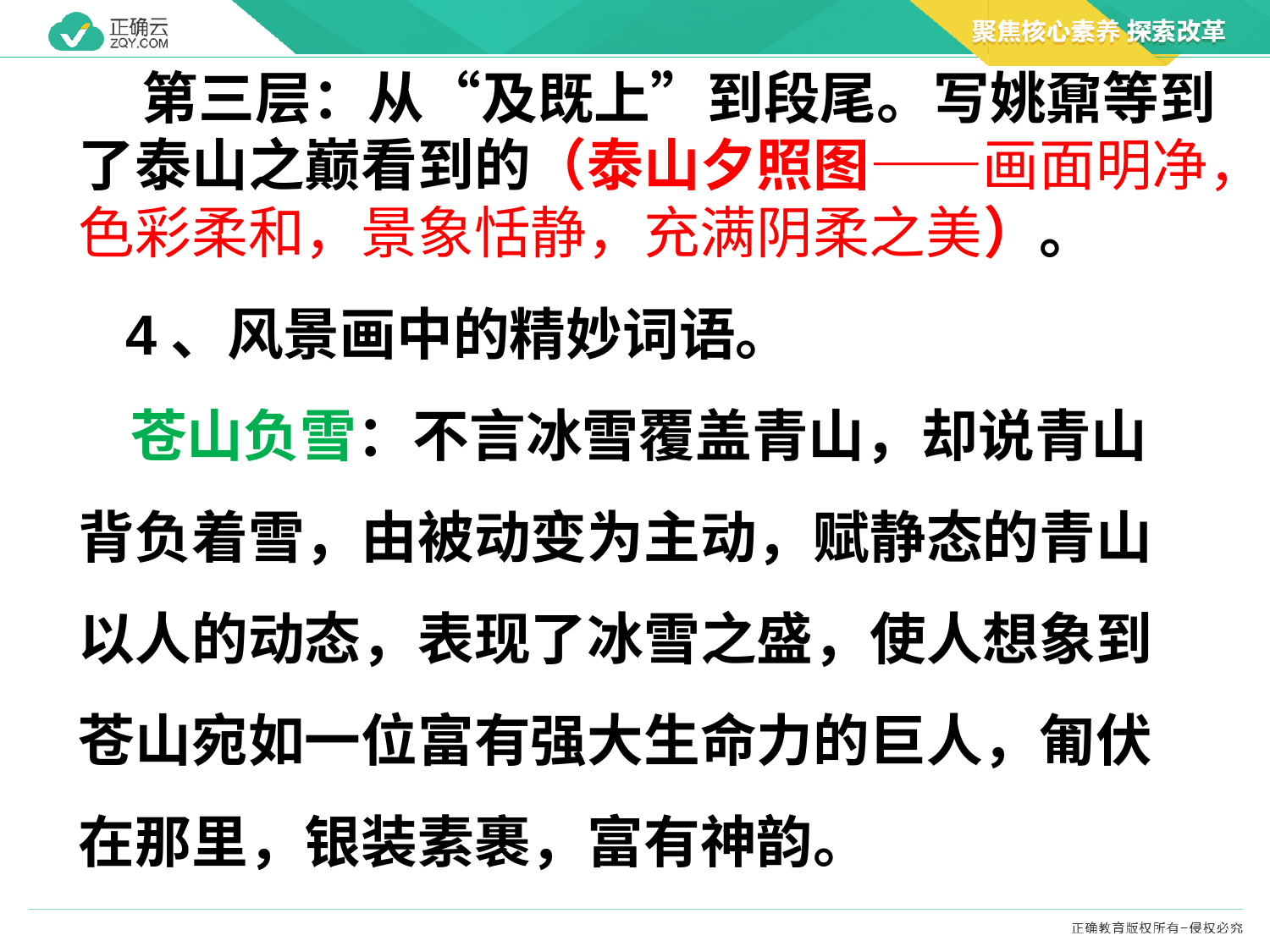

第三层：从“及既上”到段尾。写姚鼐等到了泰山之巅看到的（泰山夕照图——画面明净，色彩柔和，景象恬静，充满阴柔之美）。
   4、风景画中的精妙词语。
   苍山负雪：不言冰雪覆盖青山，却说青山背负着雪，由被动变为主动，赋静态的青山以人的动态，表现了冰雪之盛，使人想象到苍山宛如一位富有强大生命力的巨人，匍伏在那里，银装素裹，富有神韵。